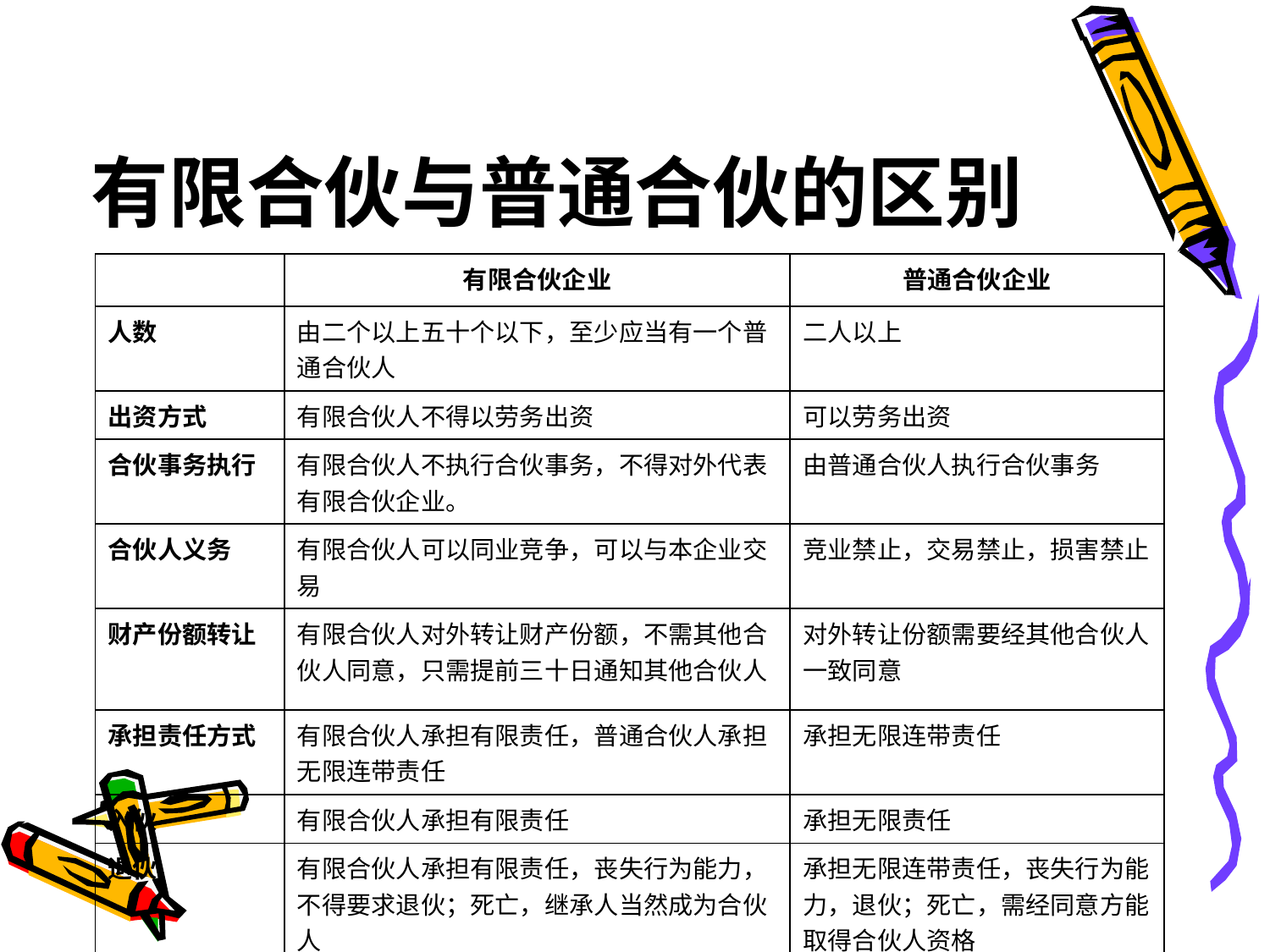

# 有限合伙与普通合伙的区别
|  | 有限合伙企业 | 普通合伙企业 |
| --- | --- | --- |
| 人数 | 由二个以上五十个以下，至少应当有一个普通合伙人 | 二人以上 |
| 出资方式 | 有限合伙人不得以劳务出资 | 可以劳务出资 |
| 合伙事务执行 | 有限合伙人不执行合伙事务，不得对外代表有限合伙企业。 | 由普通合伙人执行合伙事务 |
| 合伙人义务 | 有限合伙人可以同业竞争，可以与本企业交易 | 竞业禁止，交易禁止，损害禁止 |
| 财产份额转让 | 有限合伙人对外转让财产份额，不需其他合伙人同意，只需提前三十日通知其他合伙人 | 对外转让份额需要经其他合伙人一致同意 |
| 承担责任方式 | 有限合伙人承担有限责任，普通合伙人承担无限连带责任 | 承担无限连带责任 |
| 入伙 | 有限合伙人承担有限责任 | 承担无限责任 |
| 退伙 | 有限合伙人承担有限责任，丧失行为能力，不得要求退伙；死亡，继承人当然成为合伙人 | 承担无限连带责任，丧失行为能力，退伙；死亡，需经同意方能取得合伙人资格 |